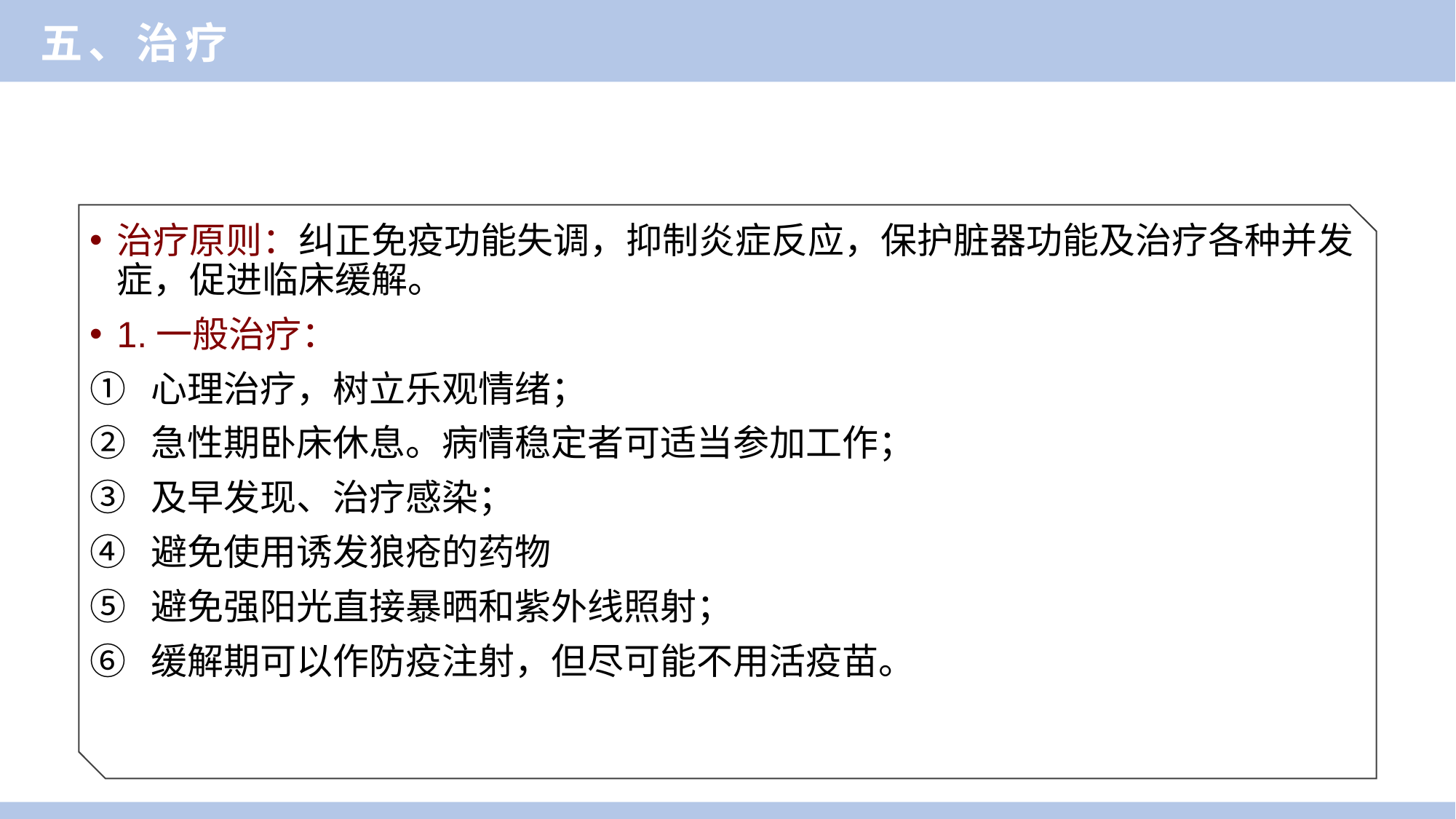

五、治疗

治疗原则：纠正免疫功能失调，抑制炎症反应，保护脏器功能及治疗各种并发症，促进临床缓解。
1.一般治疗：
①  心理治疗，树立乐观情绪；
②  急性期卧床休息。病情稳定者可适当参加工作；
③  及早发现、治疗感染；
④  避免使用诱发狼疮的药物
⑤  避免强阳光直接暴晒和紫外线照射；
⑥  缓解期可以作防疫注射，但尽可能不用活疫苗。